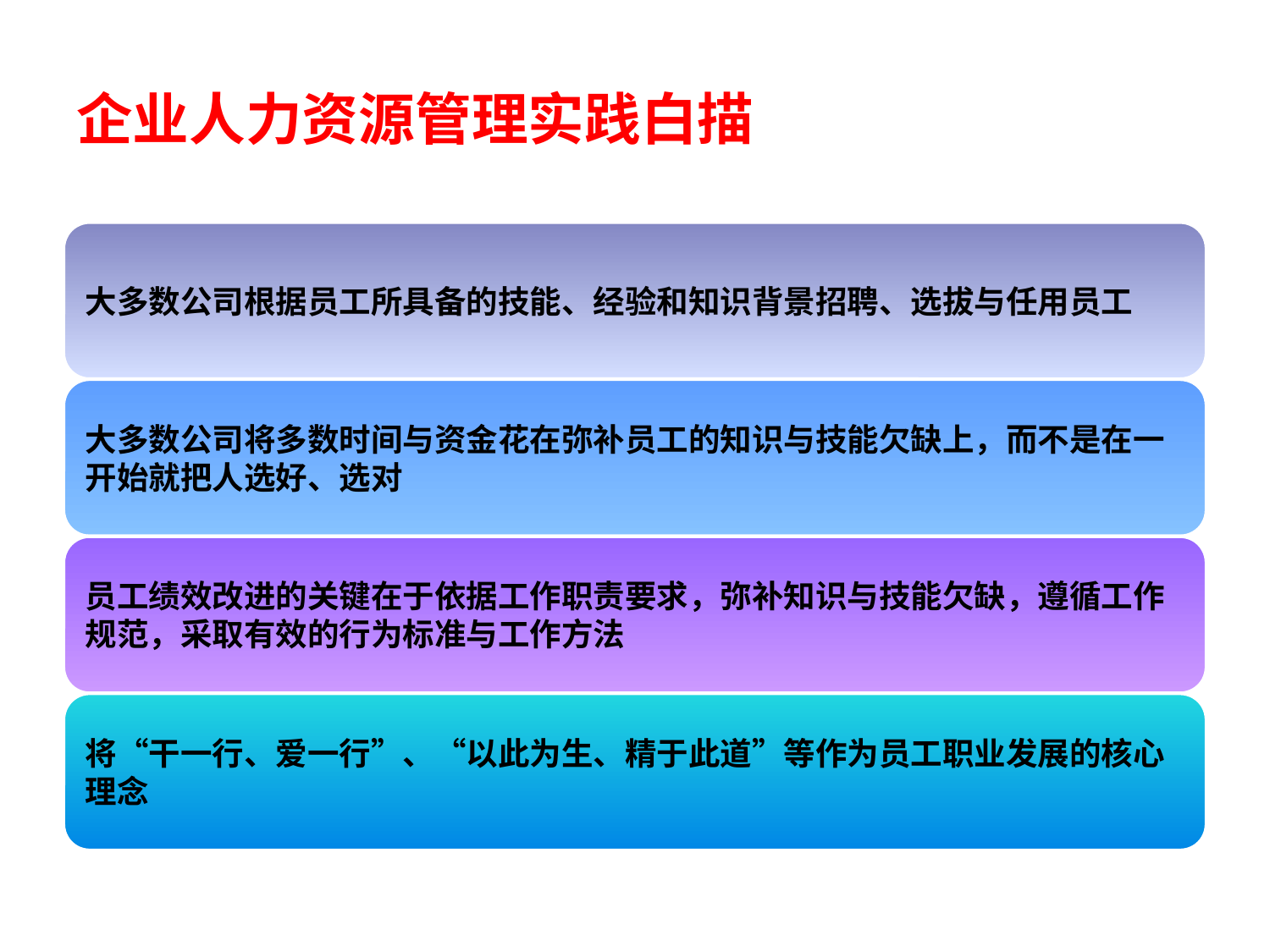

# 企业人力资源管理实践白描
大多数公司根据员工所具备的技能、经验和知识背景招聘、选拔与任用员工
大多数公司将多数时间与资金花在弥补员工的知识与技能欠缺上，而不是在一开始就把人选好、选对
员工绩效改进的关键在于依据工作职责要求，弥补知识与技能欠缺，遵循工作规范，采取有效的行为标准与工作方法
将“干一行、爱一行”、“以此为生、精于此道”等作为员工职业发展的核心理念